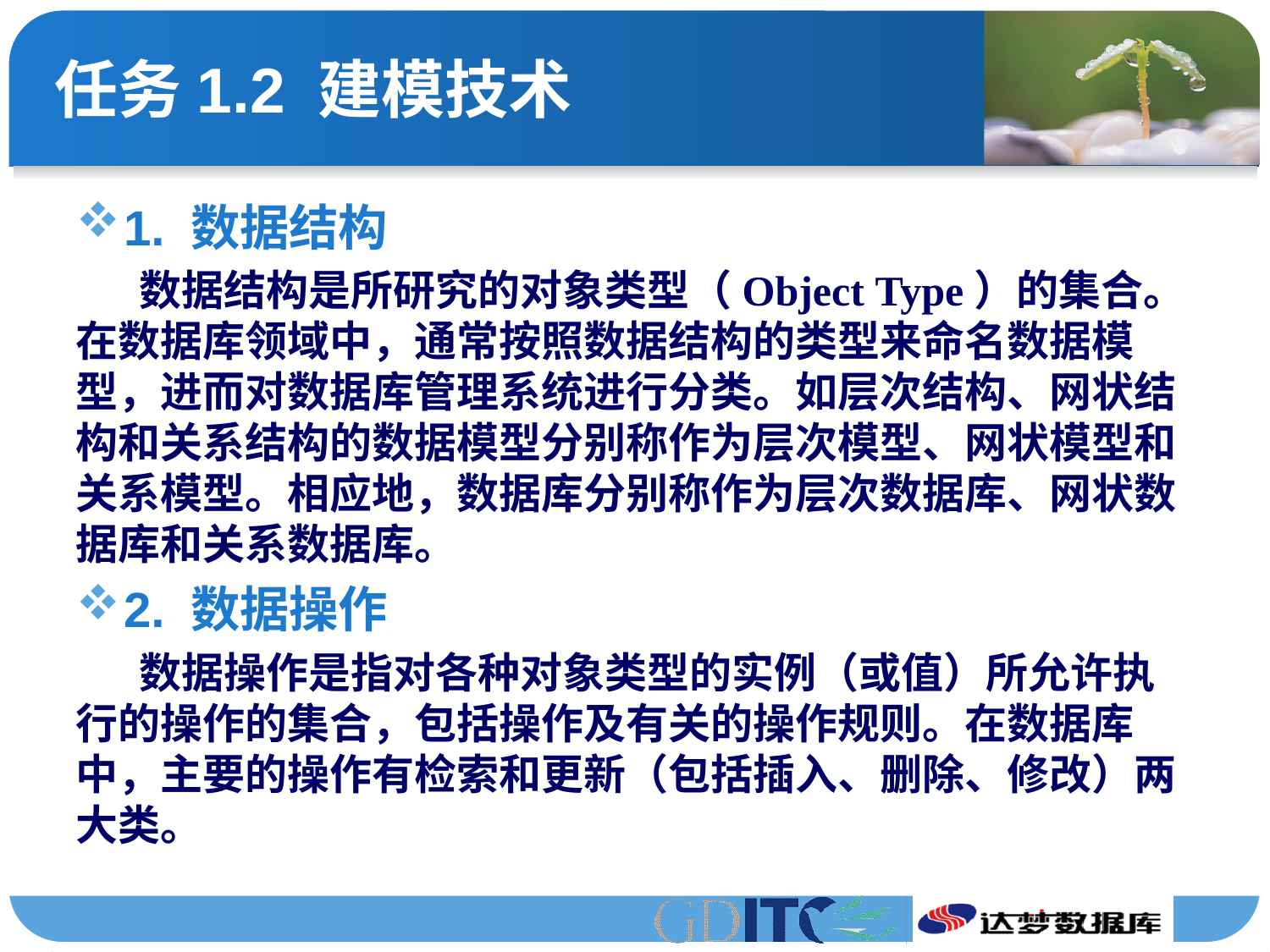

# 任务1.2 建模技术
1. 数据结构
数据结构是所研究的对象类型（Object Type）的集合。在数据库领域中，通常按照数据结构的类型来命名数据模型，进而对数据库管理系统进行分类。如层次结构、网状结构和关系结构的数据模型分别称作为层次模型、网状模型和关系模型。相应地，数据库分别称作为层次数据库、网状数据库和关系数据库。
2. 数据操作
数据操作是指对各种对象类型的实例（或值）所允许执行的操作的集合，包括操作及有关的操作规则。在数据库中，主要的操作有检索和更新（包括插入、删除、修改）两大类。